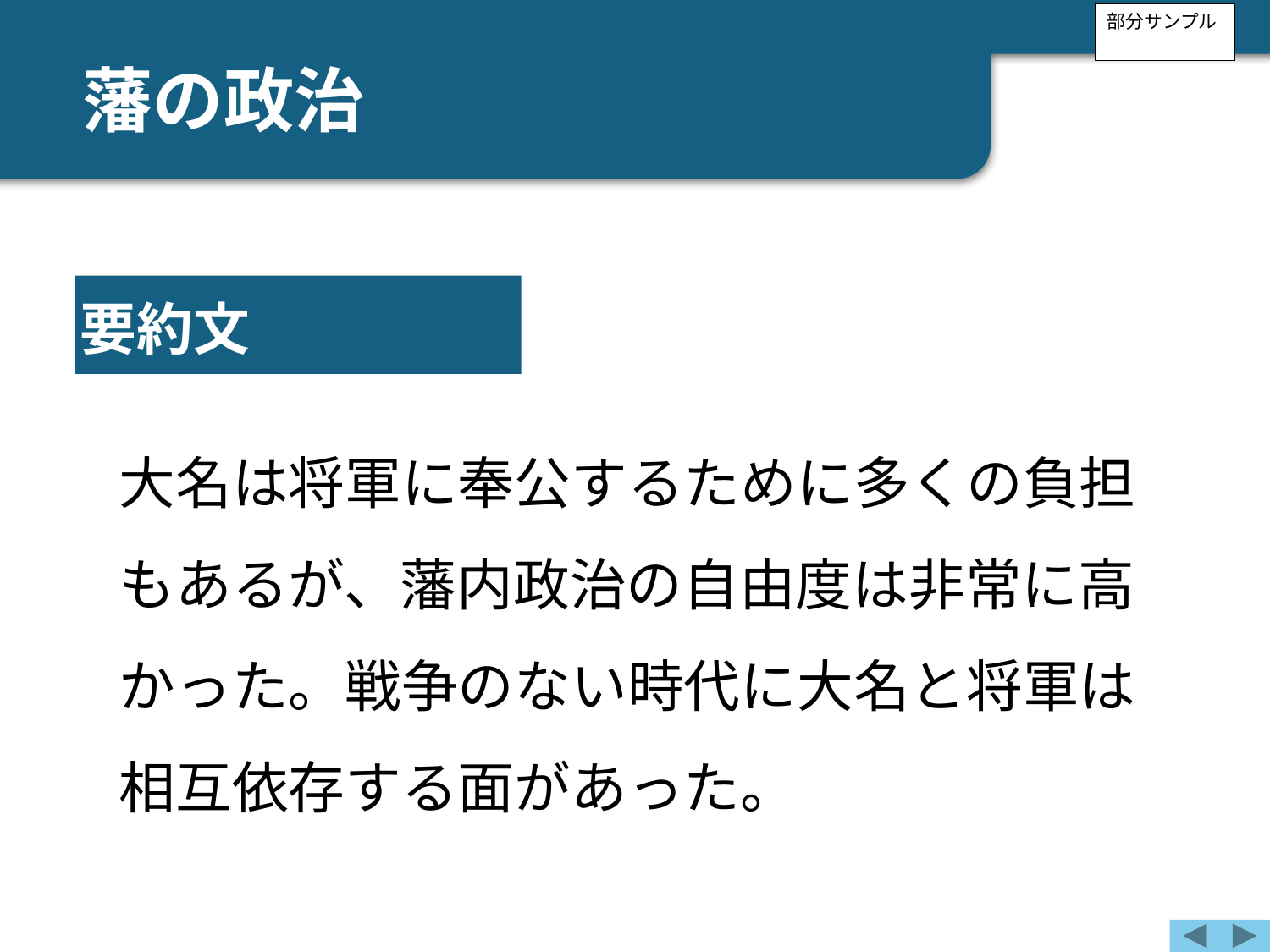

部分サンプル
藩の政治
要約文
大名は将軍に奉公するために多くの負担もあるが、藩内政治の自由度は非常に高かった。戦争のない時代に大名と将軍は相互依存する面があった。